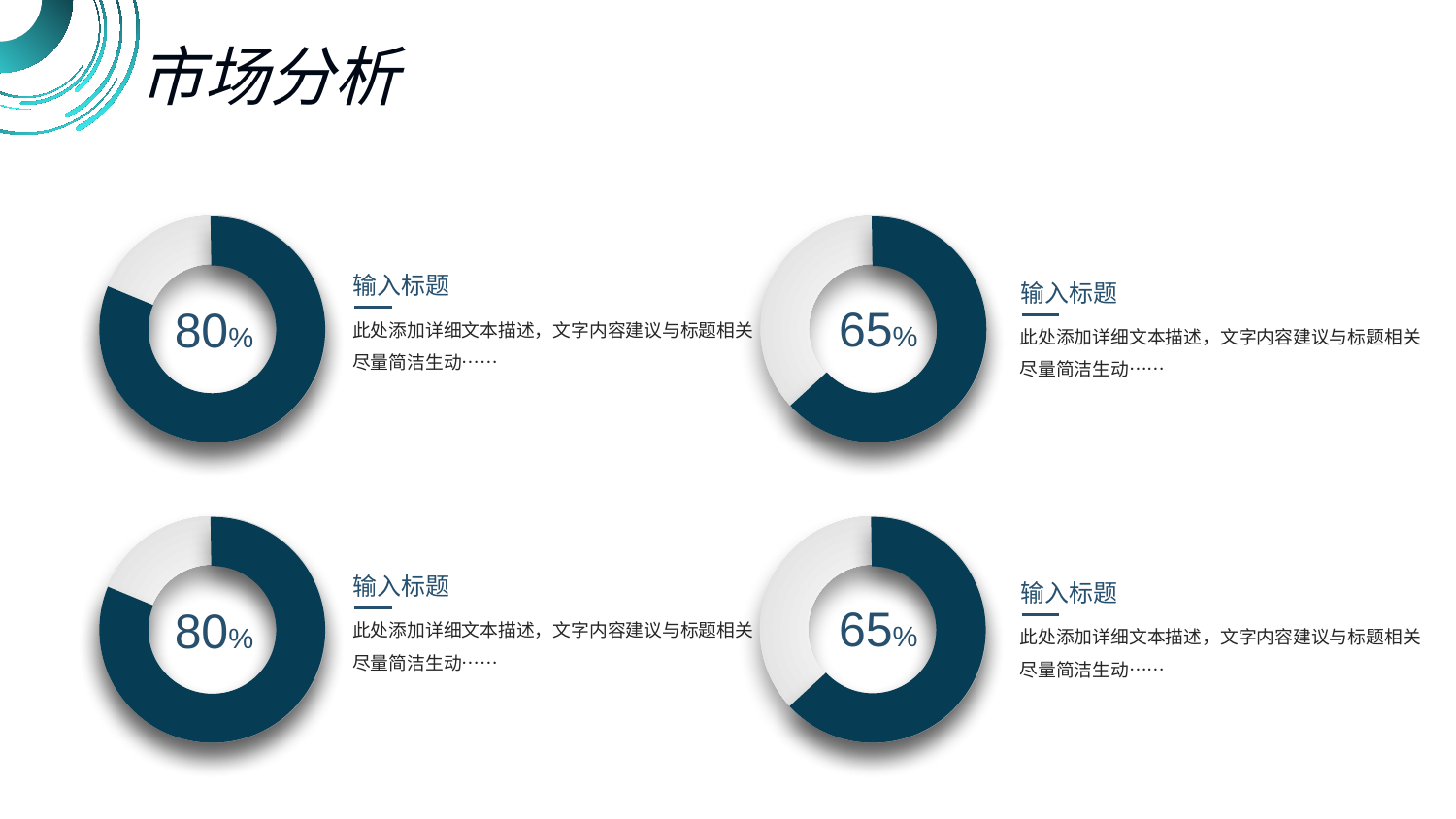

市场分析

输入标题
65%
此处添加详细文本描述，文字内容建议与标题相关尽量简洁生动……

输入标题
80%
此处添加详细文本描述，文字内容建议与标题相关尽量简洁生动……

输入标题
80%
此处添加详细文本描述，文字内容建议与标题相关尽量简洁生动……

输入标题
65%
此处添加详细文本描述，文字内容建议与标题相关尽量简洁生动……